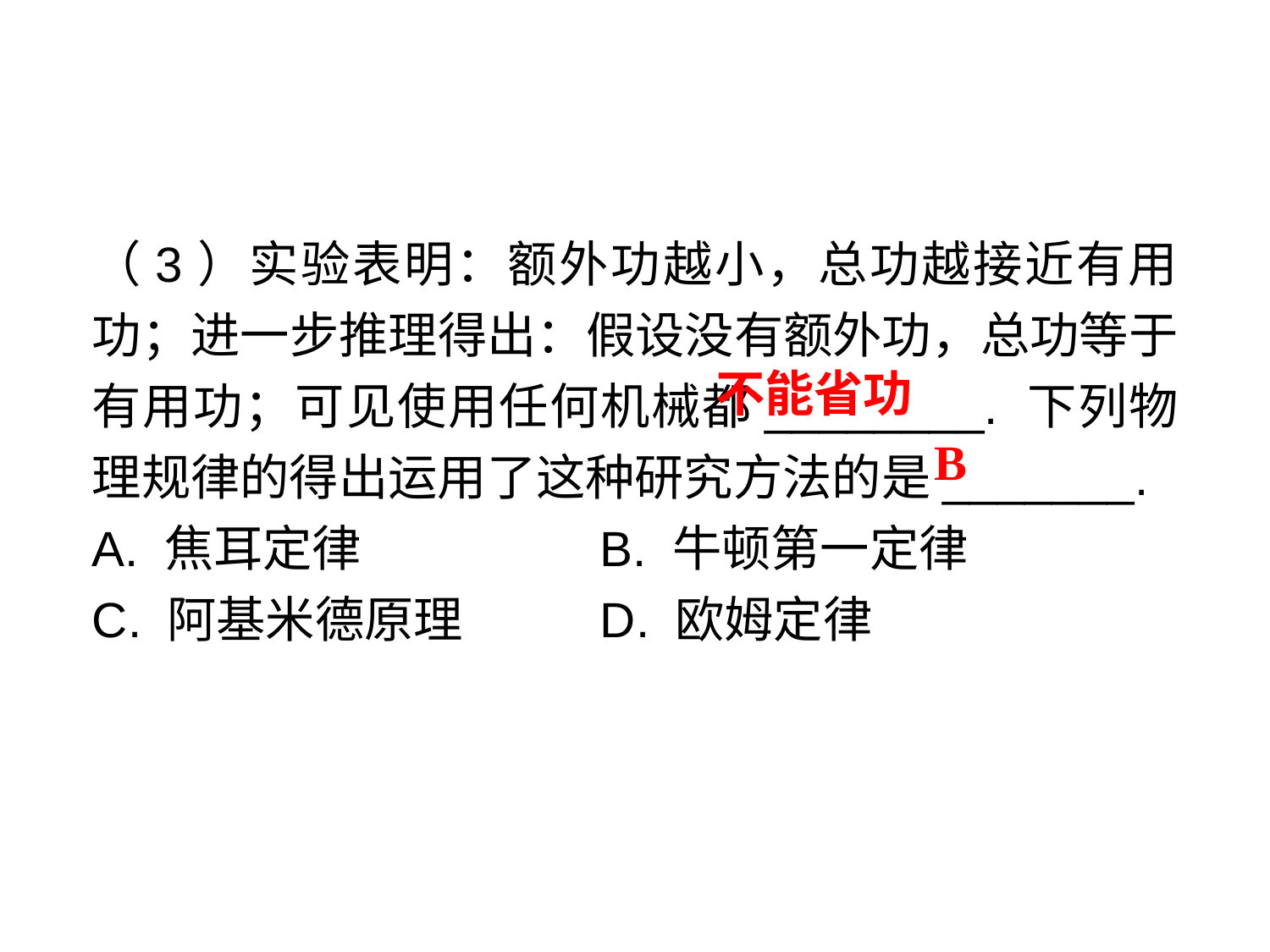

（3）实验表明：额外功越小，总功越接近有用功；进一步推理得出：假设没有额外功，总功等于有用功；可见使用任何机械都________. 下列物理规律的得出运用了这种研究方法的是_______.
A. 焦耳定律     		B. 牛顿第一定律
C. 阿基米德原理       	D. 欧姆定律
不能省功
B